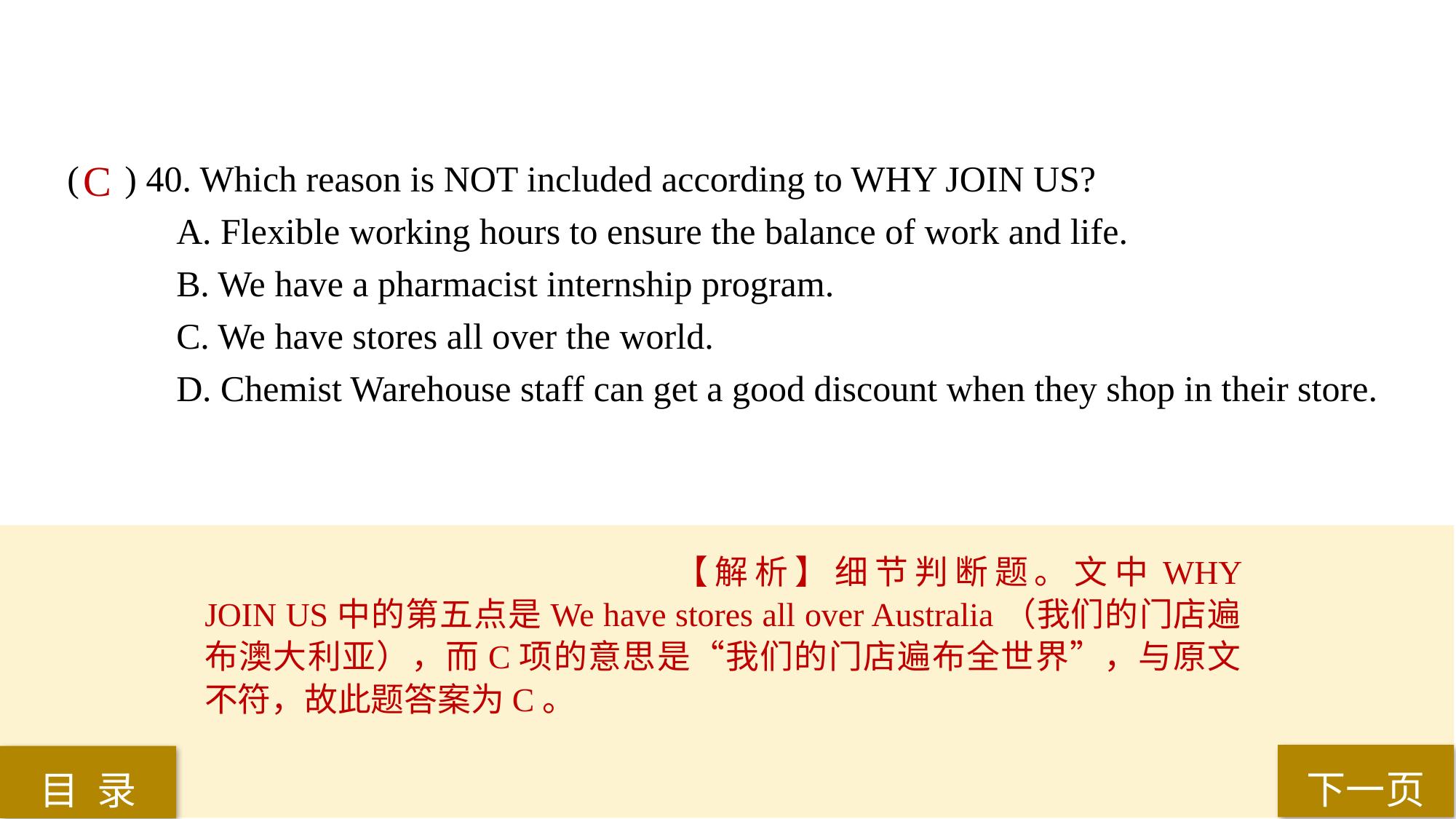

(     ) 40. Which reason is NOT included according to WHY JOIN US?
A. Flexible working hours to ensure the balance of work and life.
B. We have a pharmacist internship program.
C. We have stores all over the world.
D. Chemist Warehouse staff can get a good discount when they shop in their store.
C
【解析】细节判断题。文中WHY JOIN US中的第五点是We have stores all over Australia（我们的门店遍布澳大利亚），而C项的意思是“我们的门店遍布全世界”，与原文不符，故此题答案为C。